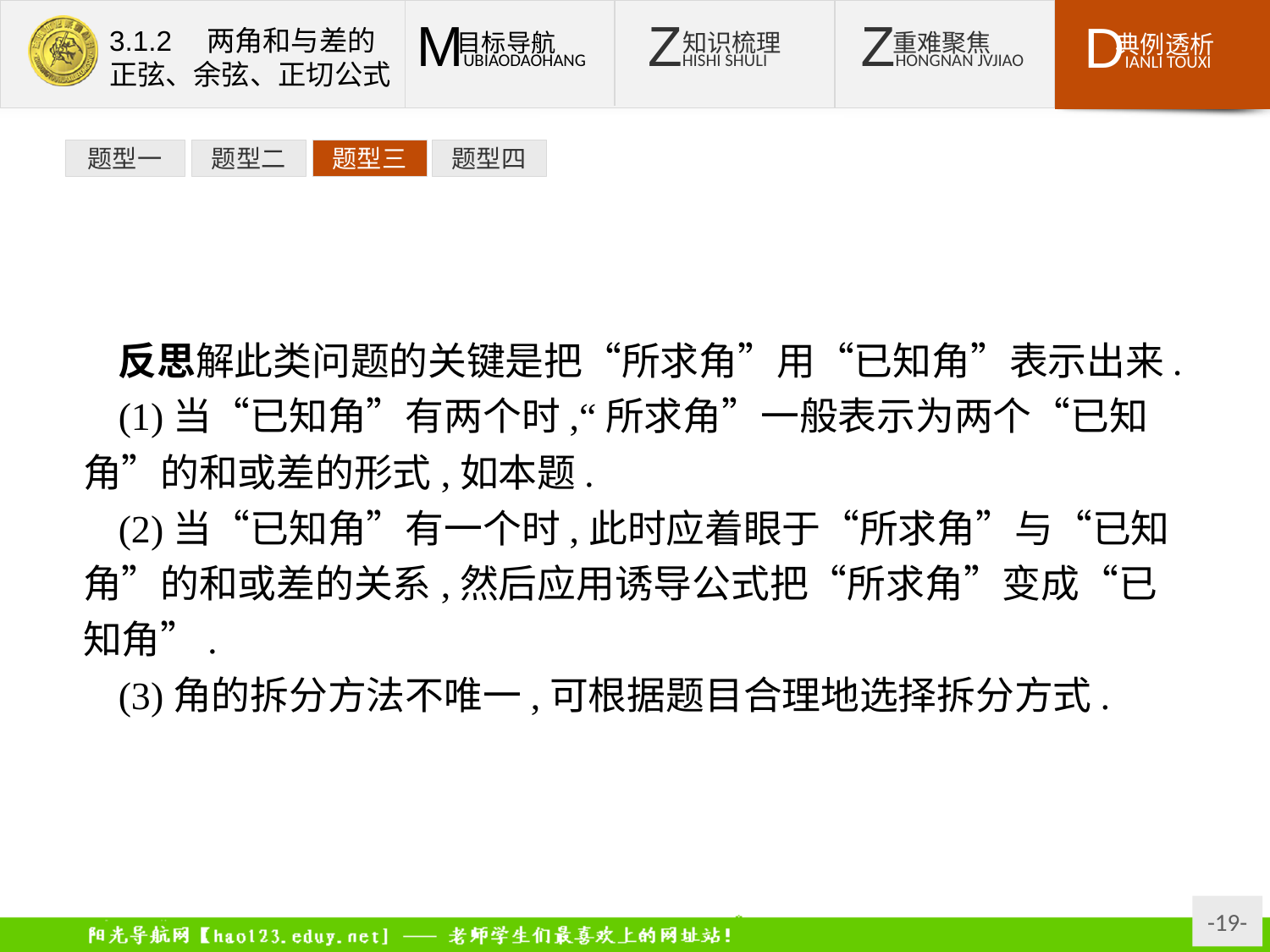

题型一
题型二
题型三
题型四
反思解此类问题的关键是把“所求角”用“已知角”表示出来.
(1)当“已知角”有两个时,“所求角”一般表示为两个“已知角”的和或差的形式,如本题.
(2)当“已知角”有一个时,此时应着眼于“所求角”与“已知角”的和或差的关系,然后应用诱导公式把“所求角”变成“已知角”.
(3)角的拆分方法不唯一,可根据题目合理地选择拆分方式.